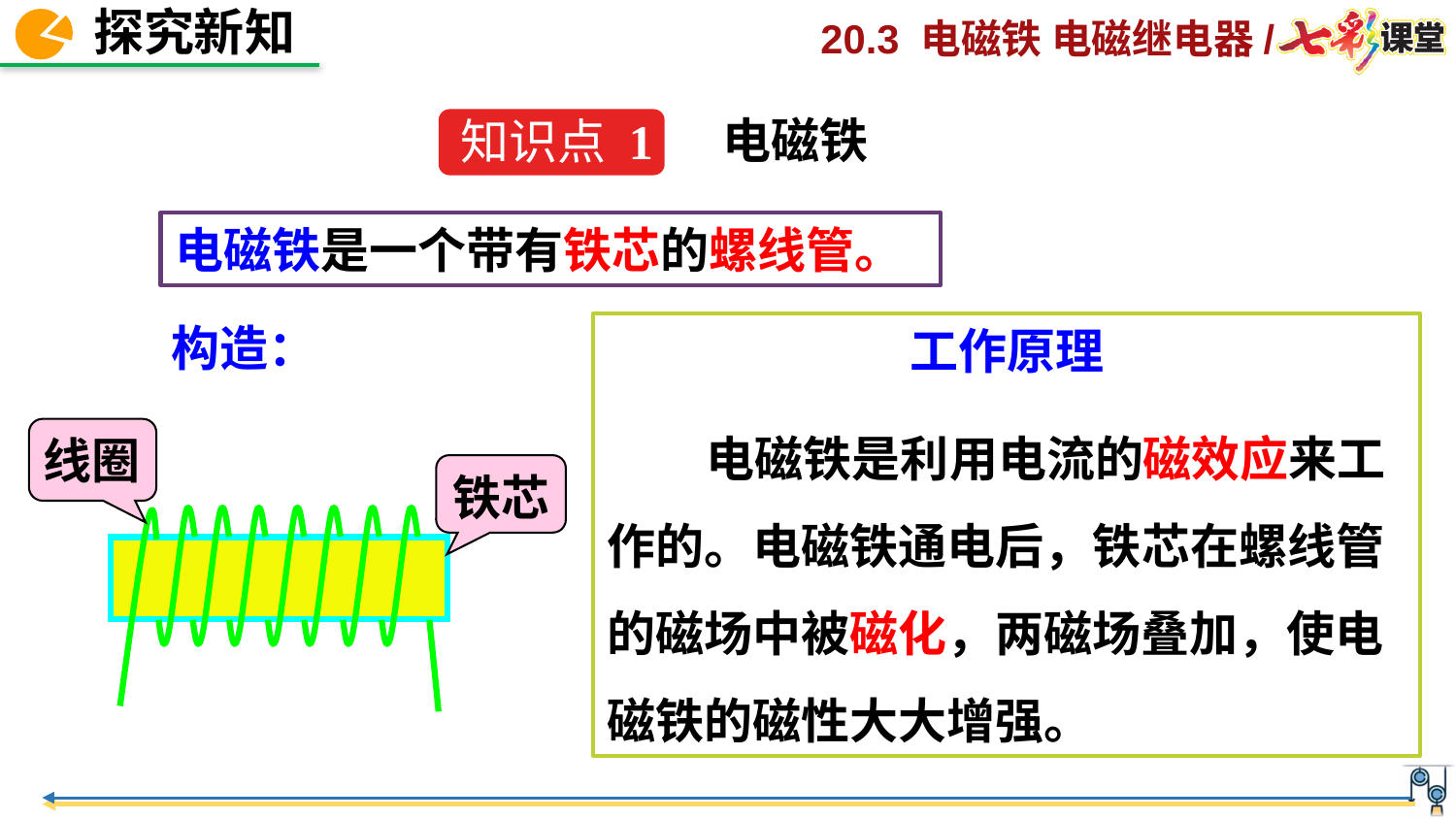

电磁铁

知识点 1
电磁铁是一个带有铁芯的螺线管。
构造：
工作原理
        电磁铁是利用电流的磁效应来工作的。电磁铁通电后，铁芯在螺线管的磁场中被磁化，两磁场叠加，使电磁铁的磁性大大增强。

线圈

铁芯